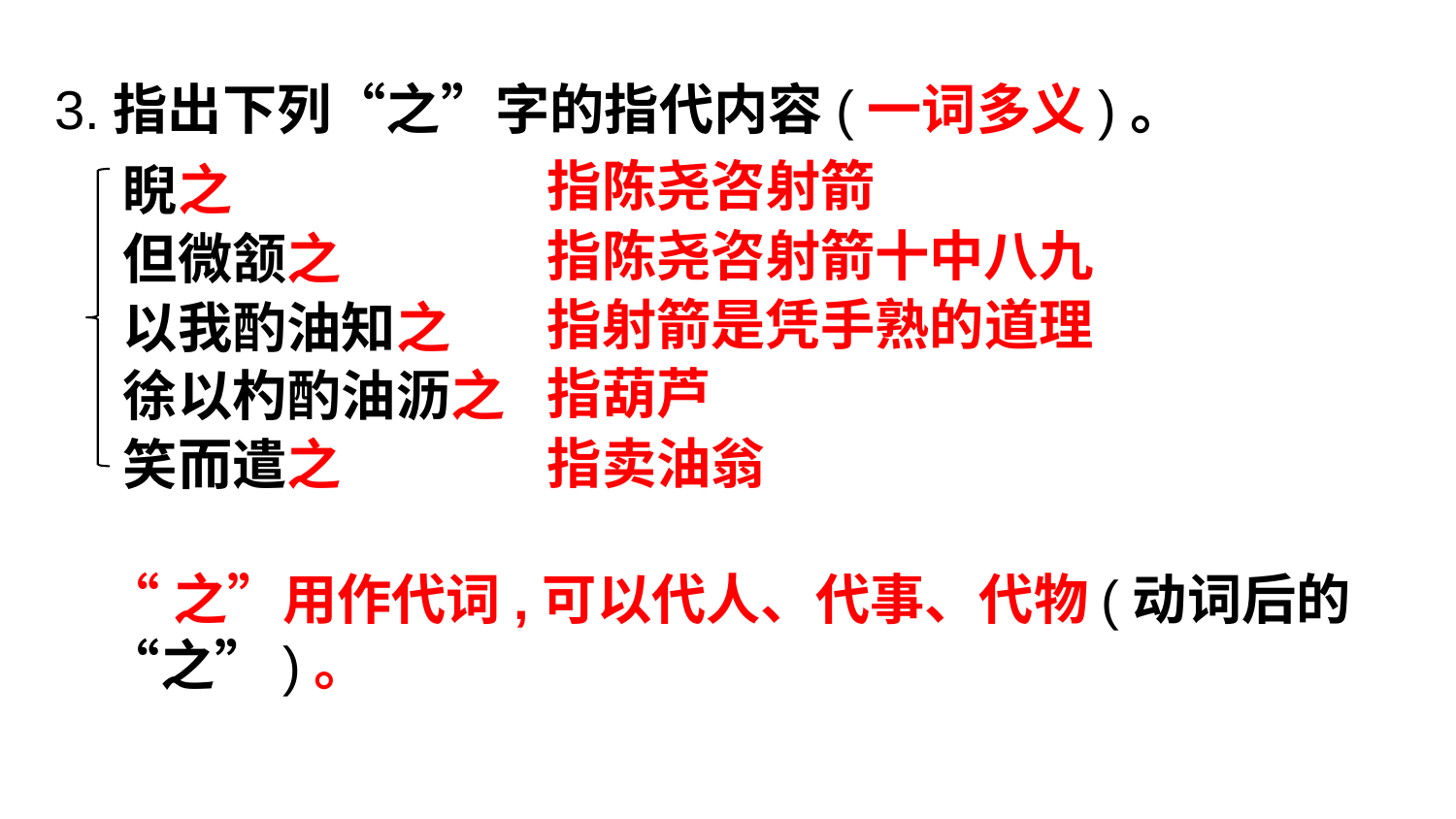

3.指出下列“之”字的指代内容(一词多义)。
指陈尧咨射箭
睨之
但微颔之
以我酌油知之
徐以杓酌油沥之
笑而遣之

指陈尧咨射箭十中八九
指射箭是凭手熟的道理
指葫芦
指卖油翁
“之”用作代词,可以代人、代事、代物(动词后的“之”)。